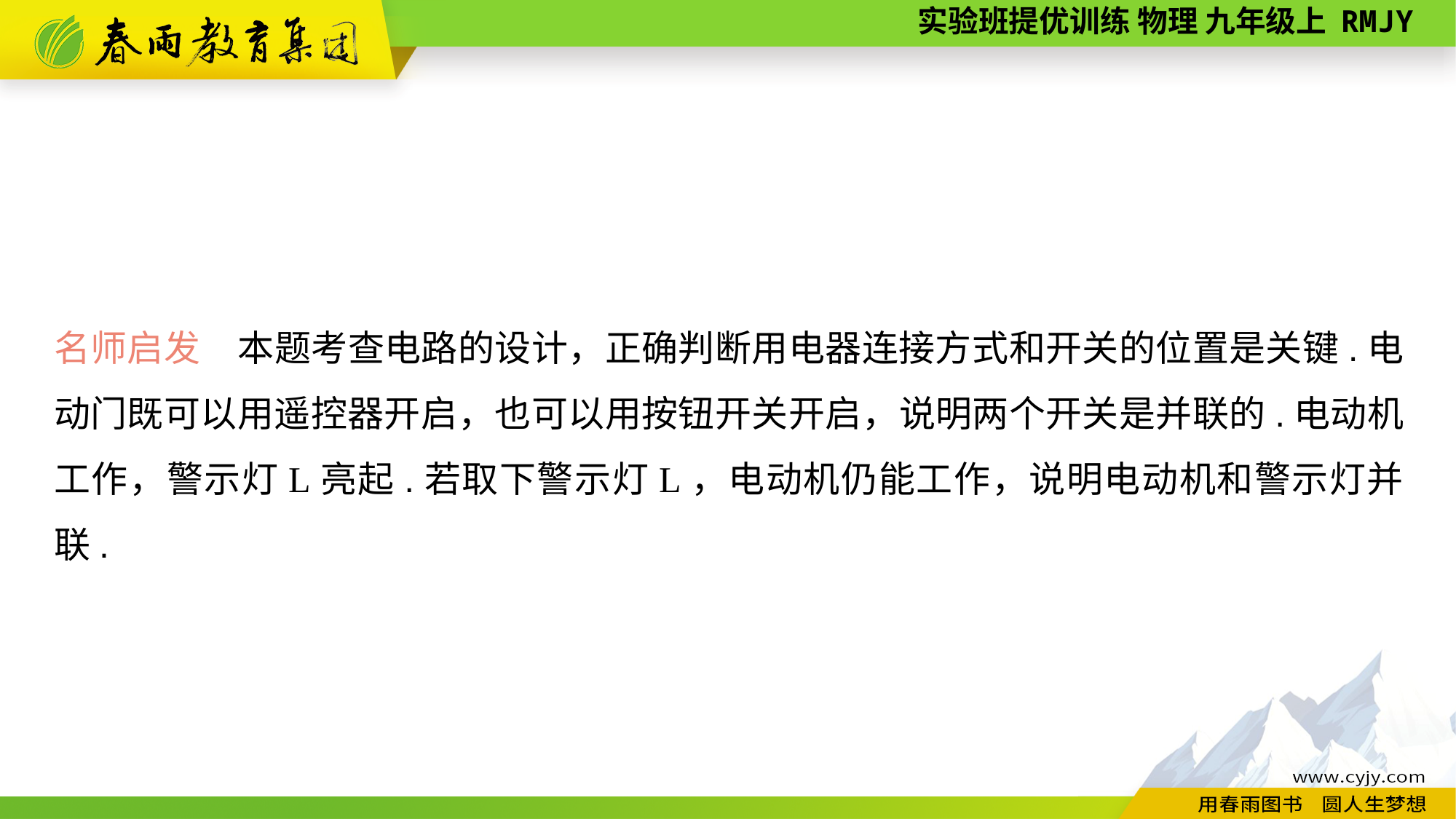

名师启发　本题考查电路的设计，正确判断用电器连接方式和开关的位置是关键.电动门既可以用遥控器开启，也可以用按钮开关开启，说明两个开关是并联的.电动机工作，警示灯L亮起.若取下警示灯L，电动机仍能工作，说明电动机和警示灯并联.